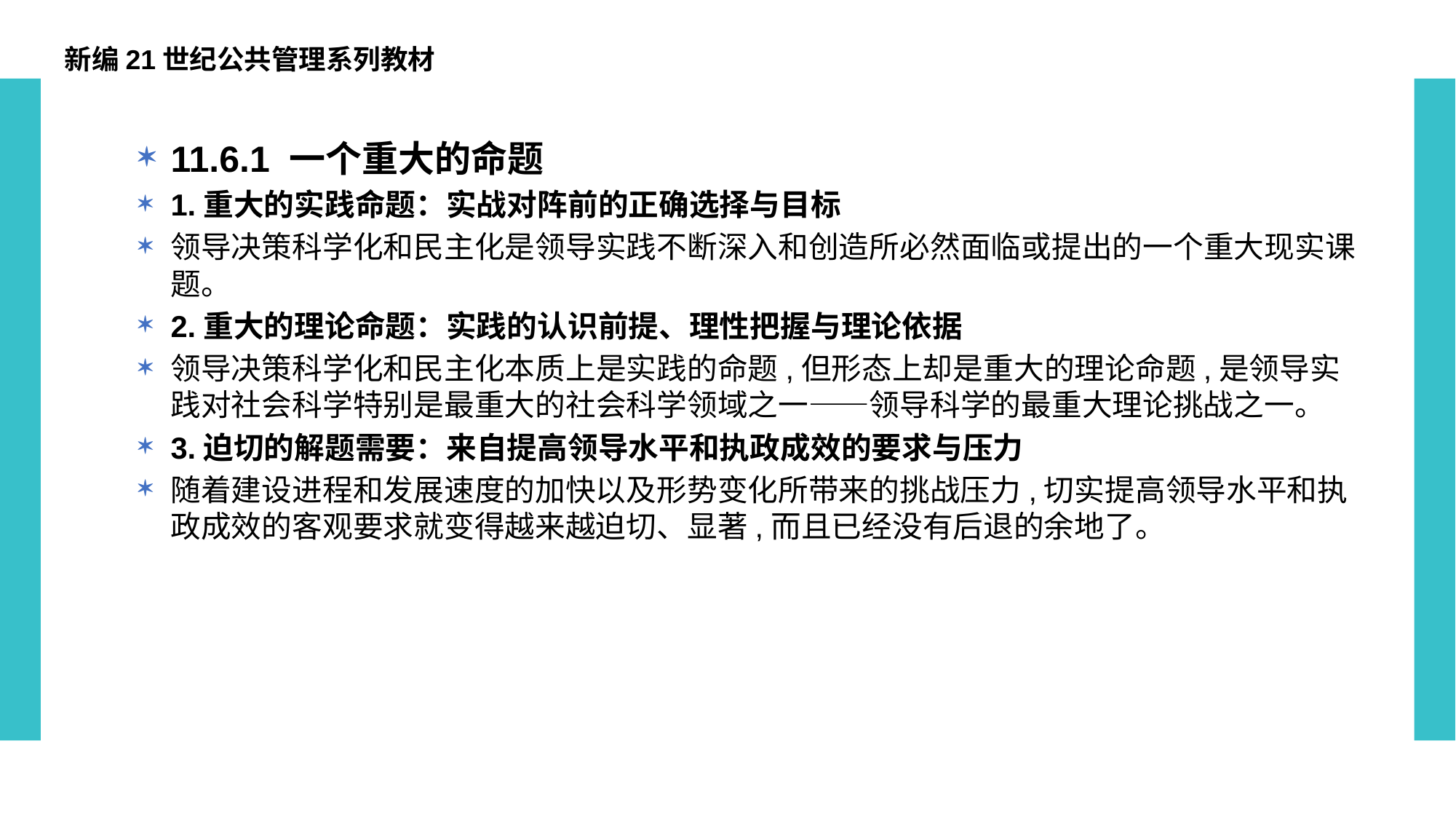

新编21世纪公共管理系列教材
11.6.1 一个重大的命题
1.重大的实践命题：实战对阵前的正确选择与目标
领导决策科学化和民主化是领导实践不断深入和创造所必然面临或提出的一个重大现实课题。
2.重大的理论命题：实践的认识前提、理性把握与理论依据
领导决策科学化和民主化本质上是实践的命题,但形态上却是重大的理论命题,是领导实践对社会科学特别是最重大的社会科学领域之一——领导科学的最重大理论挑战之一。
3.迫切的解题需要：来自提高领导水平和执政成效的要求与压力
随着建设进程和发展速度的加快以及形势变化所带来的挑战压力,切实提高领导水平和执政成效的客观要求就变得越来越迫切、显著,而且已经没有后退的余地了。